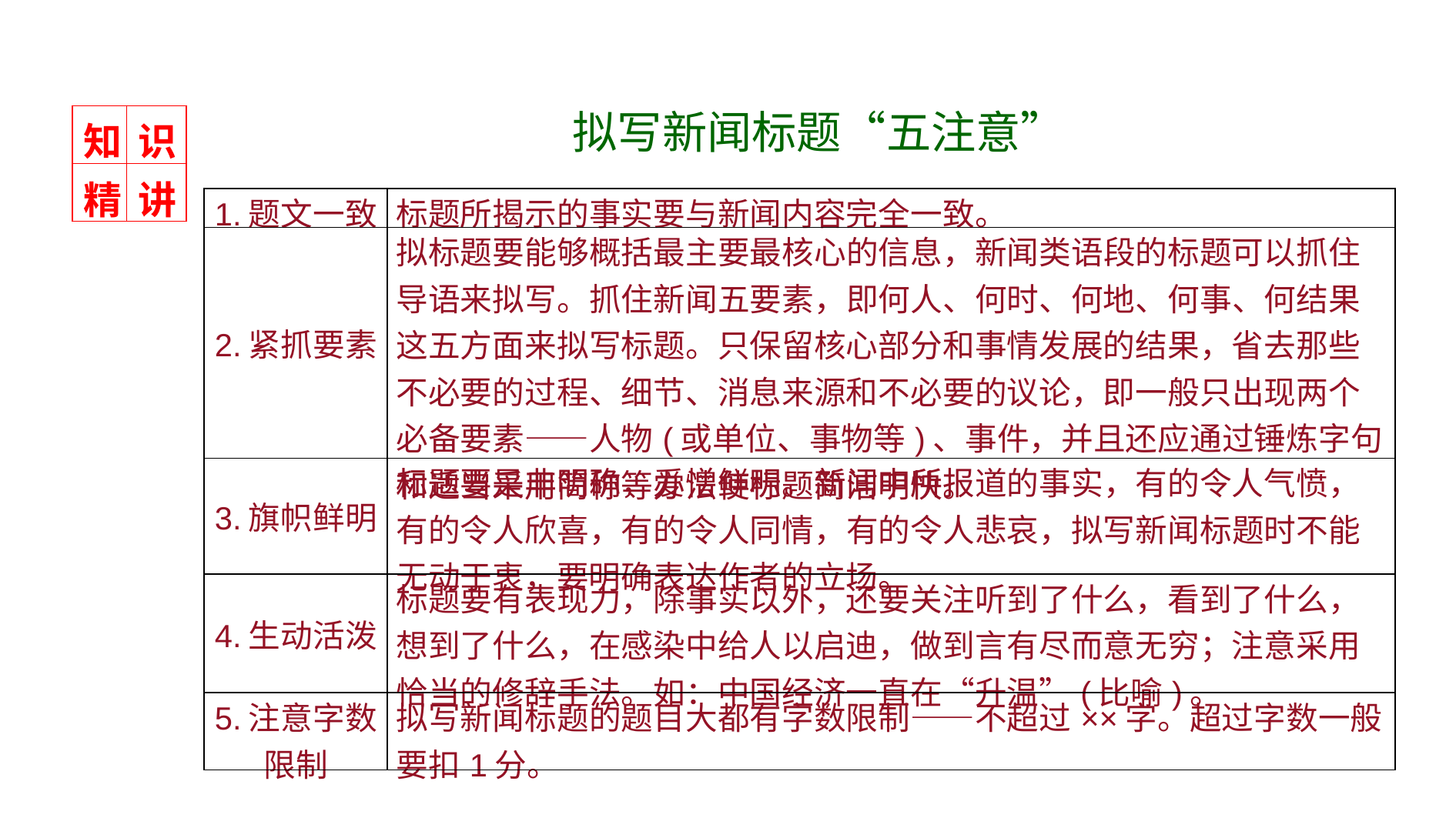

拟写新闻标题“五注意”
| 知 | 识 |
| --- | --- |
| 精 | 讲 |
| 1.题文一致 | 标题所揭示的事实要与新闻内容完全一致。 |
| --- | --- |
| 2.紧抓要素 | 拟标题要能够概括最主要最核心的信息，新闻类语段的标题可以抓住导语来拟写。抓住新闻五要素，即何人、何时、何地、何事、何结果这五方面来拟写标题。只保留核心部分和事情发展的结果，省去那些不必要的过程、细节、消息来源和不必要的议论，即一般只出现两个必备要素——人物(或单位、事物等)、事件，并且还应通过锤炼字句和适当采用简称等办法使标题简洁明快。 |
| 3.旗帜鲜明 | 标题要是非明确，爱憎鲜明。新闻中所报道的事实，有的令人气愤，有的令人欣喜，有的令人同情，有的令人悲哀，拟写新闻标题时不能无动于衷，要明确表达作者的立场。 |
| 4.生动活泼 | 标题要有表现力，除事实以外，还要关注听到了什么，看到了什么，想到了什么，在感染中给人以启迪，做到言有尽而意无穷；注意采用恰当的修辞手法。如：中国经济一直在“升温”(比喻)。 |
| 5.注意字数限制 | 拟写新闻标题的题目大都有字数限制——不超过××字。超过字数一般要扣1分。 |